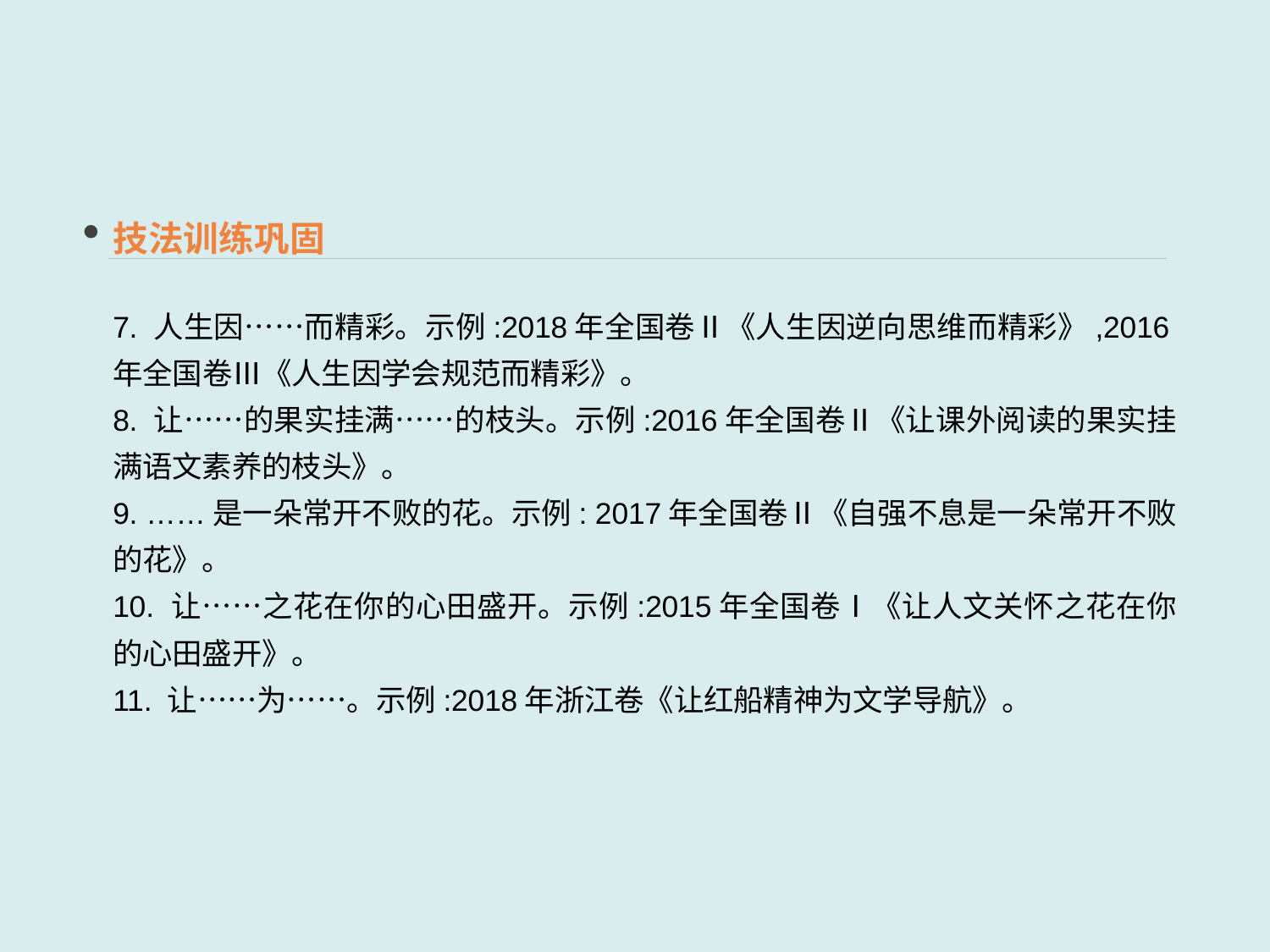

技法训练巩固

7. 人生因……而精彩。示例:2018年全国卷Ⅱ《人生因逆向思维而精彩》,2016年全国卷Ⅲ《人生因学会规范而精彩》。
8. 让……的果实挂满……的枝头。示例:2016年全国卷Ⅱ《让课外阅读的果实挂满语文素养的枝头》。
9. ……是一朵常开不败的花。示例: 2017年全国卷Ⅱ《自强不息是一朵常开不败的花》。
10. 让……之花在你的心田盛开。示例:2015年全国卷Ⅰ《让人文关怀之花在你的心田盛开》。
11. 让……为……。示例:2018年浙江卷《让红船精神为文学导航》。